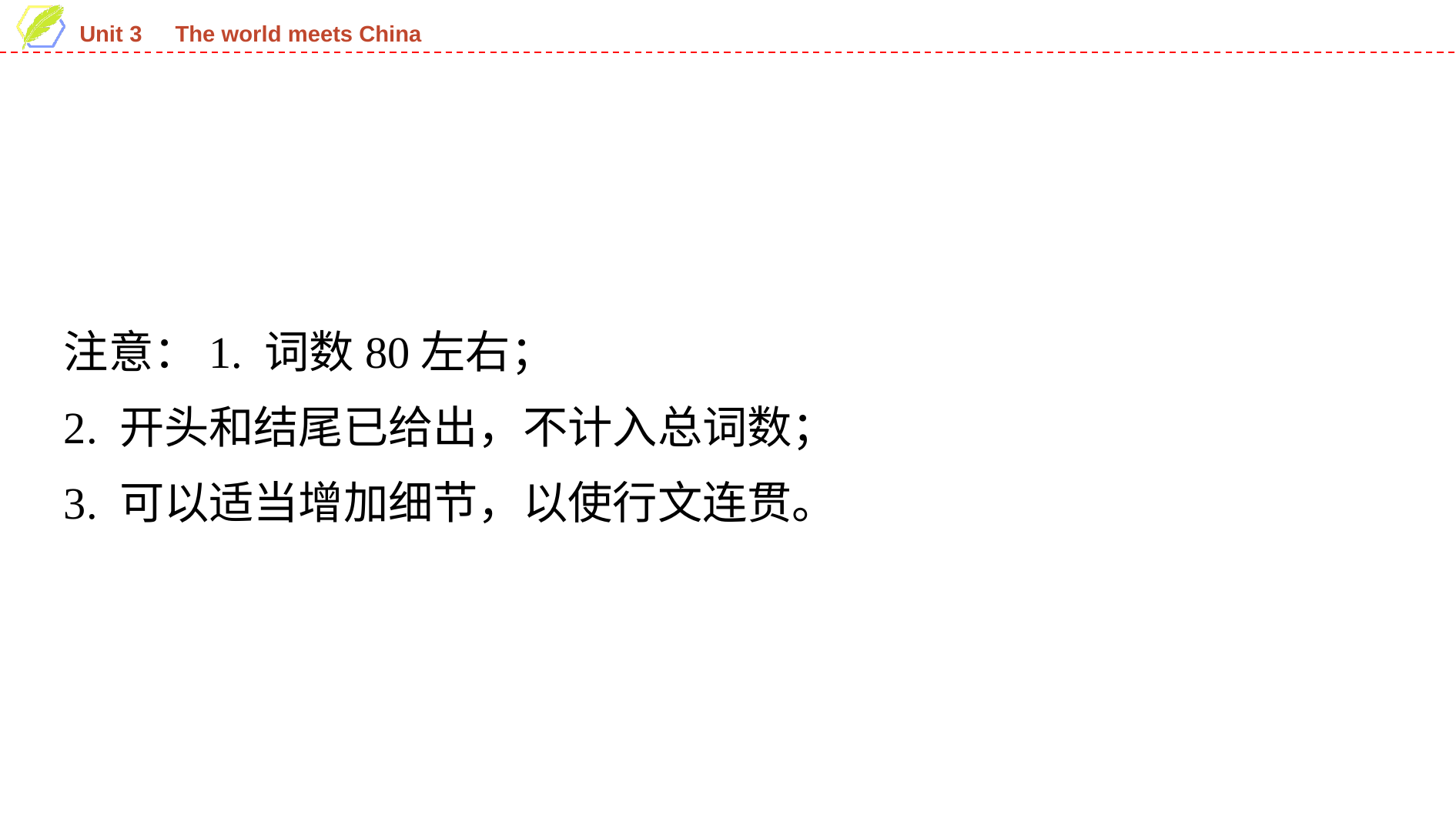

注意：1. 词数80左右；
2. 开头和结尾已给出，不计入总词数；
3. 可以适当增加细节，以使行文连贯。